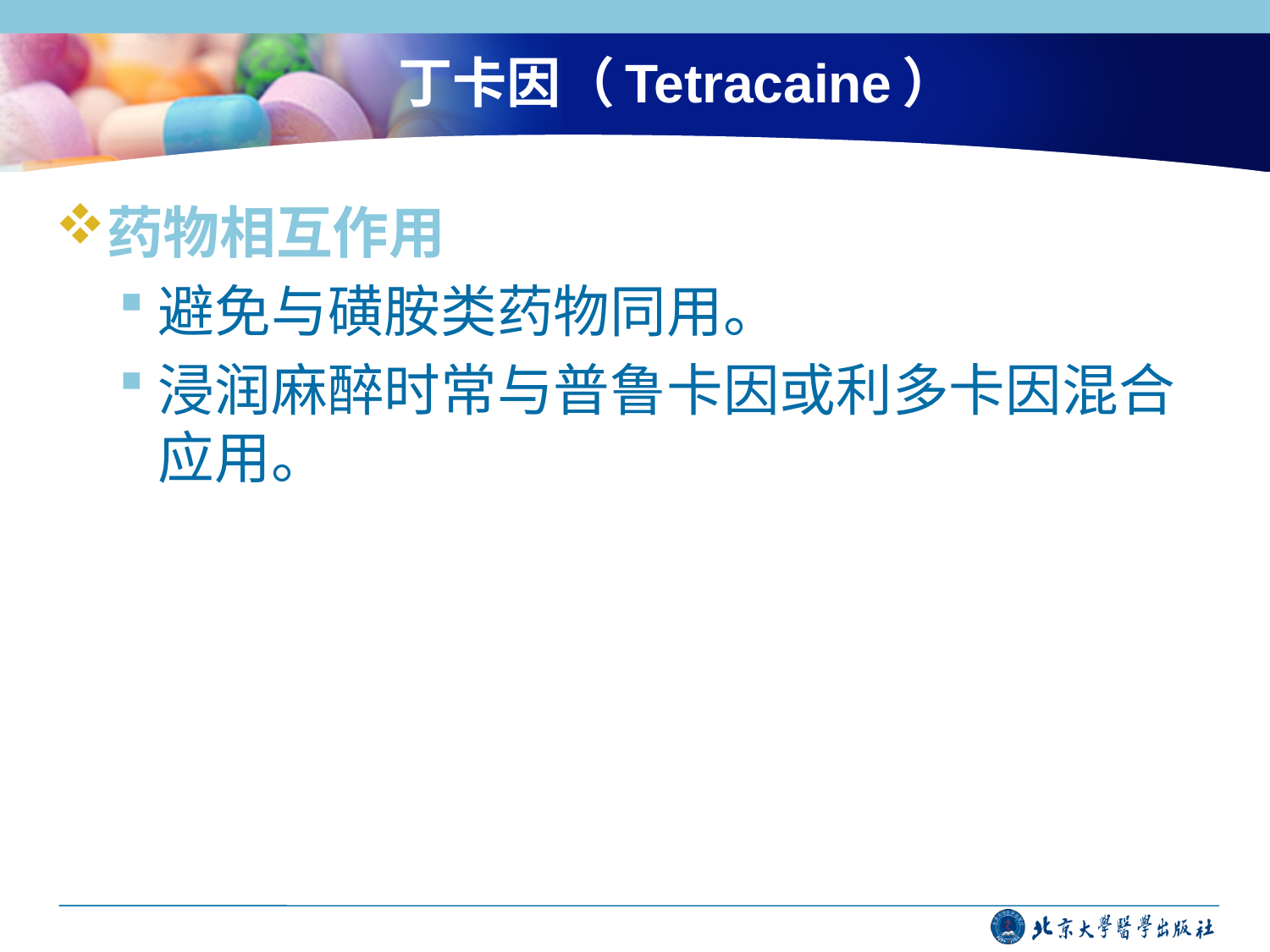

# 丁卡因（Tetracaine）
药物相互作用
避免与磺胺类药物同用。
浸润麻醉时常与普鲁卡因或利多卡因混合应用。